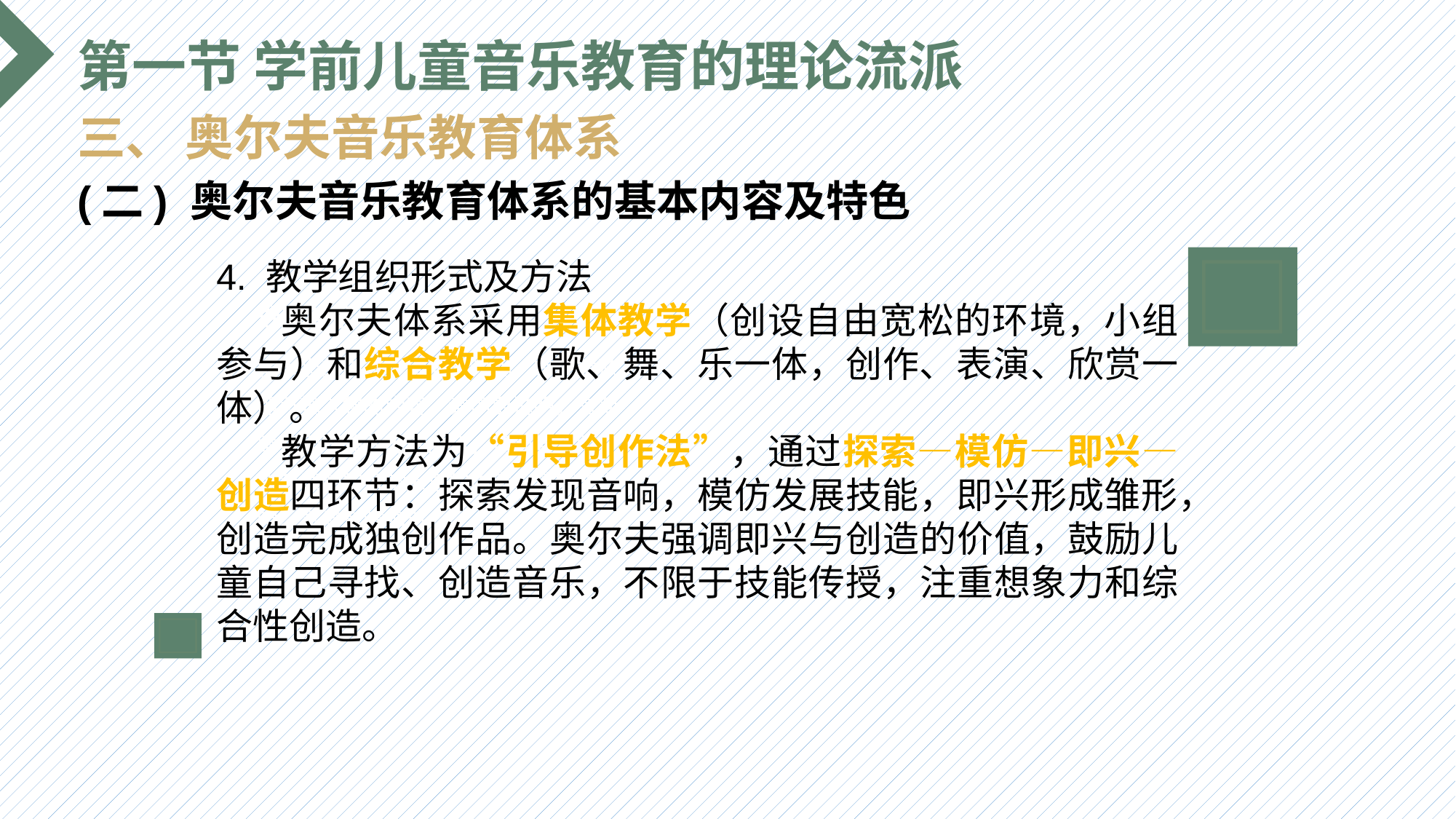

第一节 学前儿童音乐教育的理论流派
三、 奥尔夫音乐教育体系
(二) 奥尔夫音乐教育体系的基本内容及特色

4. 教学组织形式及方法
      奥尔夫体系采用集体教学（创设自由宽松的环境，小组参与）和综合教学（歌、舞、乐一体，创作、表演、欣赏一体）。
      教学方法为“引导创作法”，通过探索—模仿—即兴—创造四环节：探索发现音响，模仿发展技能，即兴形成雏形，创造完成独创作品。奥尔夫强调即兴与创造的价值，鼓励儿童自己寻找、创造音乐，不限于技能传授，注重想象力和综合性创造。

选题背景
输入您的内容，请简要说明，言简意赅即可输入您的内容，请简要说明，言简意赅即可输入您的内容，请简要说明，言简意赅即可输入您的内容，请简要说明，言简意赅即可